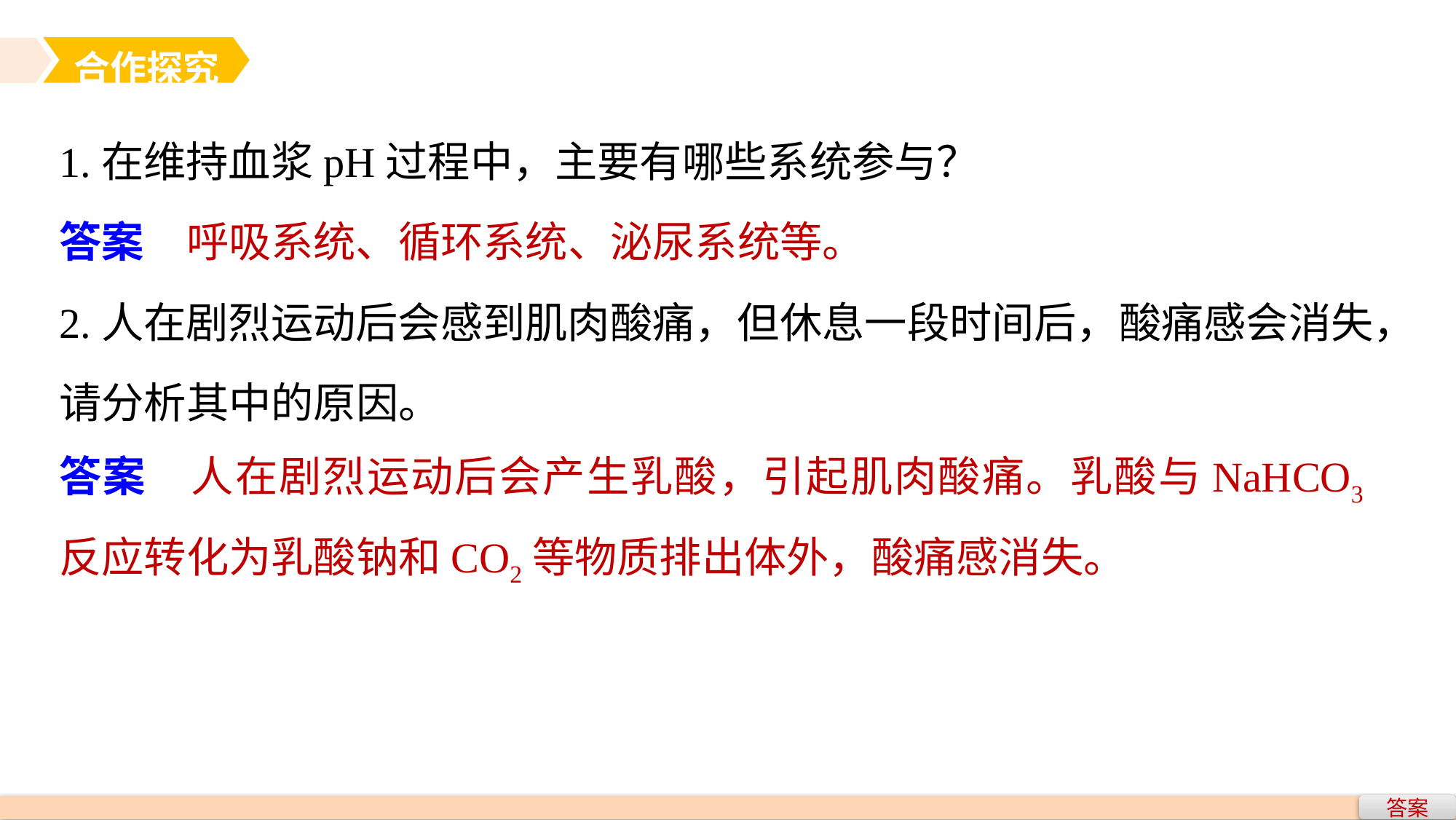

合作探究

1.在维持血浆pH过程中，主要有哪些系统参与？
答案　呼吸系统、循环系统、泌尿系统等。
2.人在剧烈运动后会感到肌肉酸痛，但休息一段时间后，酸痛感会消失，请分析其中的原因。
答案　人在剧烈运动后会产生乳酸，引起肌肉酸痛。乳酸与NaHCO3反应转化为乳酸钠和CO2等物质排出体外，酸痛感消失。
答案